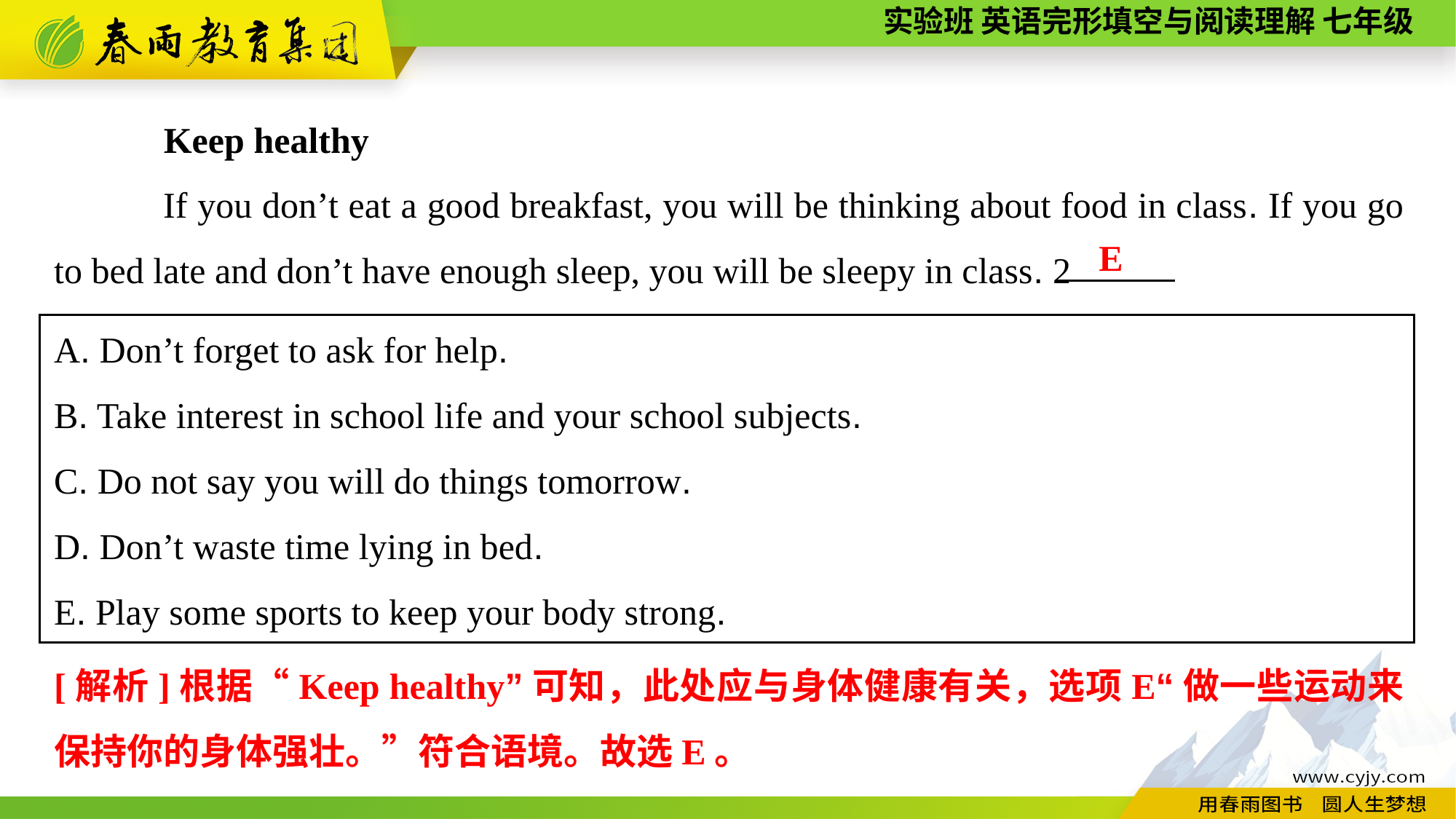

Keep healthy
If you don’t eat a good breakfast, you will be thinking about food in class. If you go to bed late and don’t have enough sleep, you will be sleepy in class. 2
 E
A. Don’t forget to ask for help.
B. Take interest in school life and your school subjects.
C. Do not say you will do things tomorrow.
D. Don’t waste time lying in bed.
E. Play some sports to keep your body strong.

[解析]根据“Keep healthy”可知，此处应与身体健康有关，选项E“做一些运动来保持你的身体强壮。”符合语境。故选E。